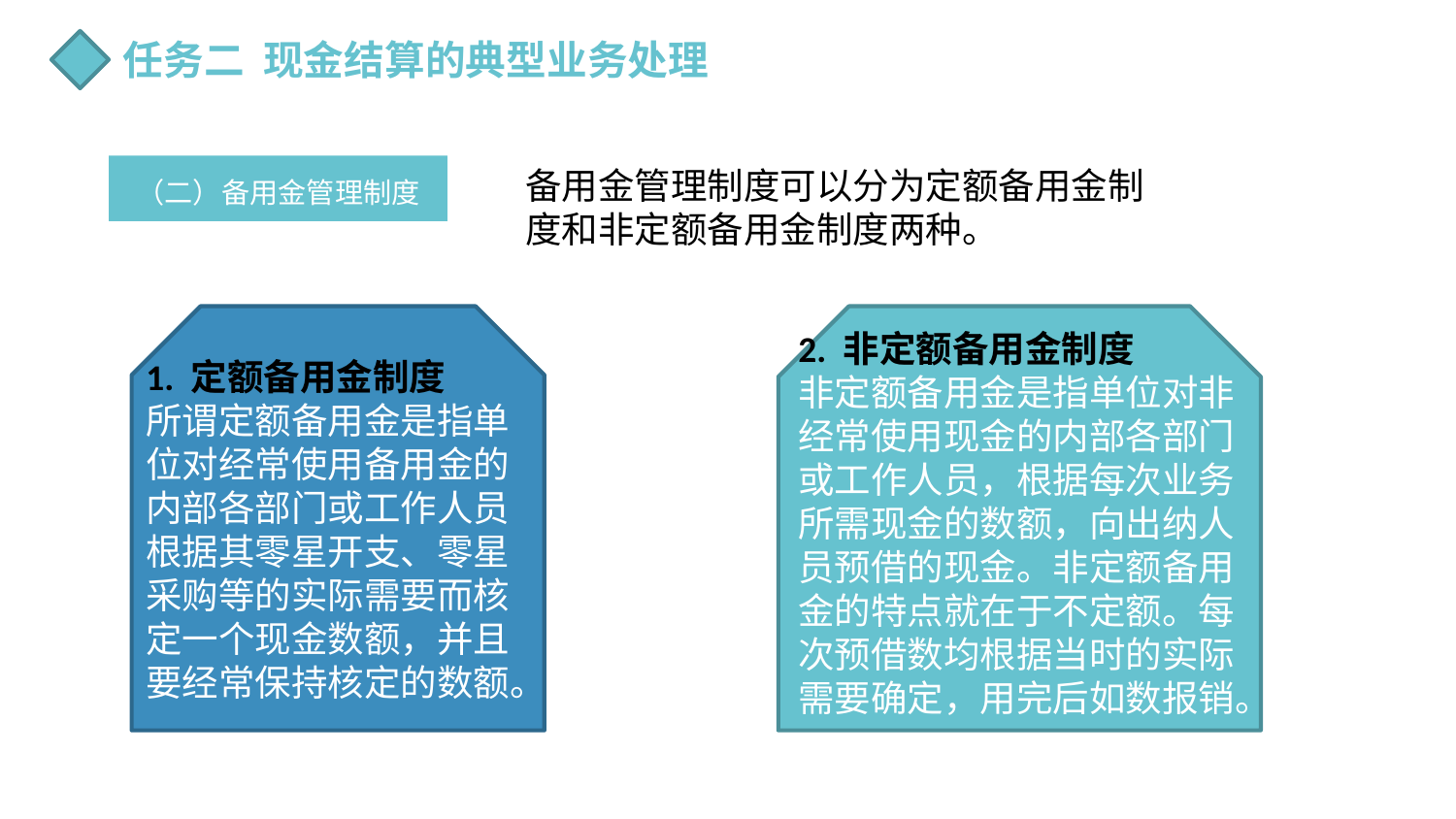

任务二  现金结算的典型业务处理

（二）备用金管理制度
备用金管理制度可以分为定额备用金制度和非定额备用金制度两种。

2. 非定额备用金制度
非定额备用金是指单位对非经常使用现金的内部各部门或工作人员，根据每次业务所需现金的数额，向出纳人员预借的现金。非定额备用金的特点就在于不定额。每次预借数均根据当时的实际需要确定，用完后如数报销。
1. 定额备用金制度
所谓定额备用金是指单位对经常使用备用金的内部各部门或工作人员根据其零星开支、零星采购等的实际需要而核定一个现金数额，并且要经常保持核定的数额。